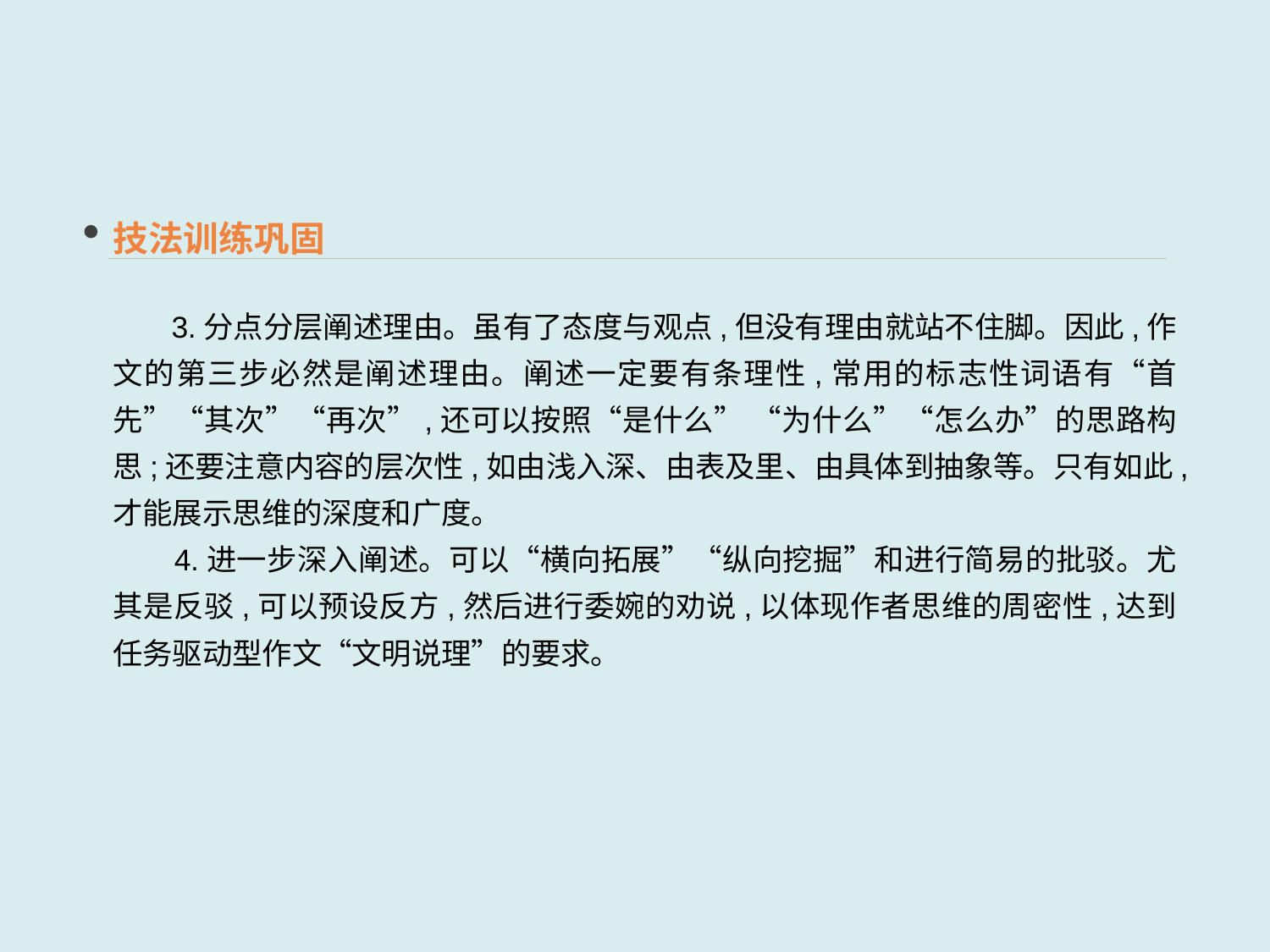

技法训练巩固

       3.分点分层阐述理由。虽有了态度与观点,但没有理由就站不住脚。因此,作文的第三步必然是阐述理由。阐述一定要有条理性,常用的标志性词语有“首先”“其次”“再次”,还可以按照“是什么” “为什么”“怎么办”的思路构思;还要注意内容的层次性,如由浅入深、由表及里、由具体到抽象等。只有如此,才能展示思维的深度和广度。
       4.进一步深入阐述。可以“横向拓展”“纵向挖掘”和进行简易的批驳。尤其是反驳,可以预设反方,然后进行委婉的劝说,以体现作者思维的周密性,达到任务驱动型作文“文明说理”的要求。